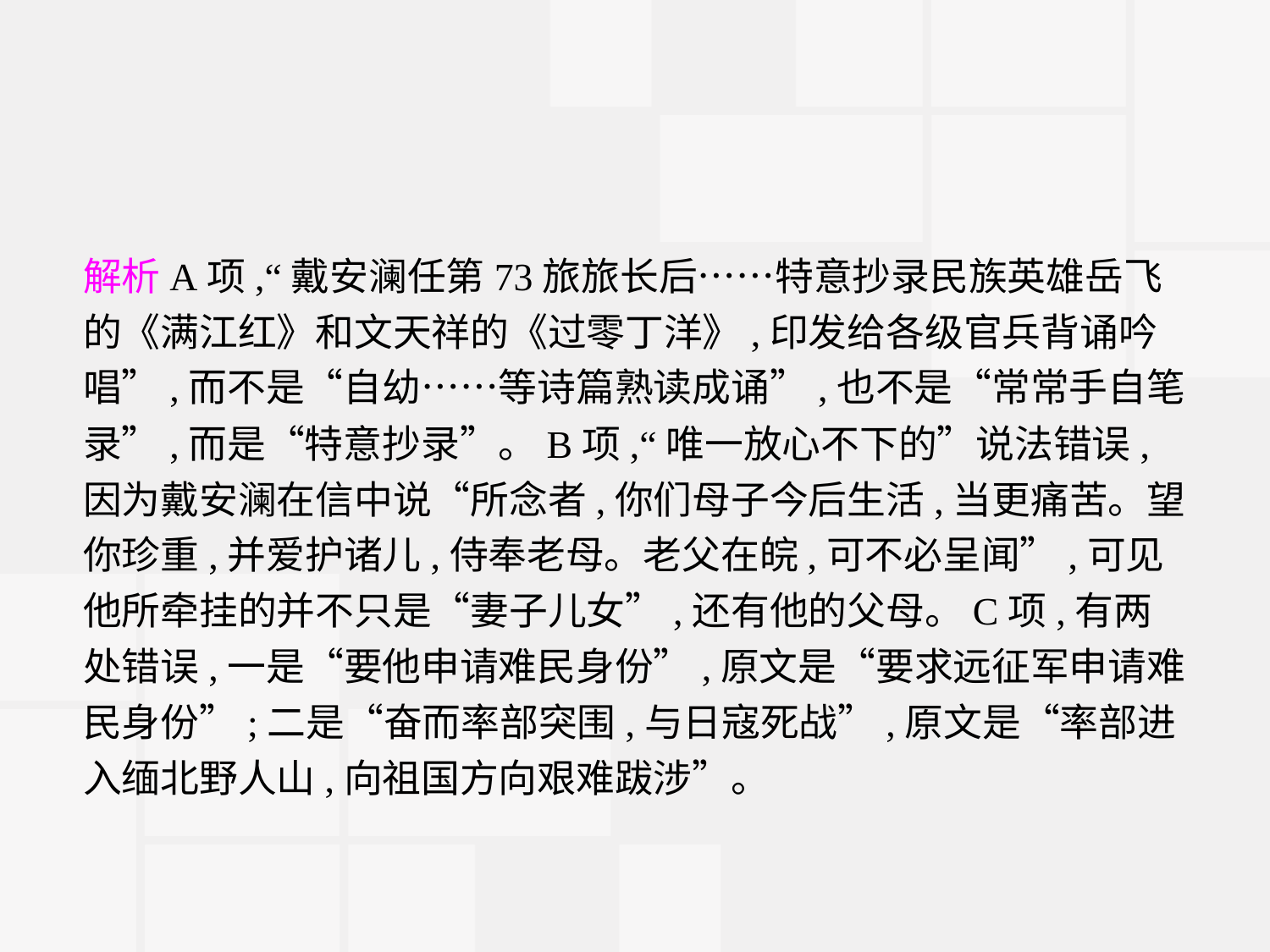

解析A项,“戴安澜任第73旅旅长后……特意抄录民族英雄岳飞的《满江红》和文天祥的《过零丁洋》,印发给各级官兵背诵吟唱”,而不是“自幼……等诗篇熟读成诵”,也不是“常常手自笔录”,而是“特意抄录”。B项,“唯一放心不下的”说法错误,因为戴安澜在信中说“所念者,你们母子今后生活,当更痛苦。望你珍重,并爱护诸儿,侍奉老母。老父在皖,可不必呈闻”,可见他所牵挂的并不只是“妻子儿女”,还有他的父母。C项,有两处错误,一是“要他申请难民身份”,原文是“要求远征军申请难民身份”;二是“奋而率部突围,与日寇死战”,原文是“率部进入缅北野人山,向祖国方向艰难跋涉”。